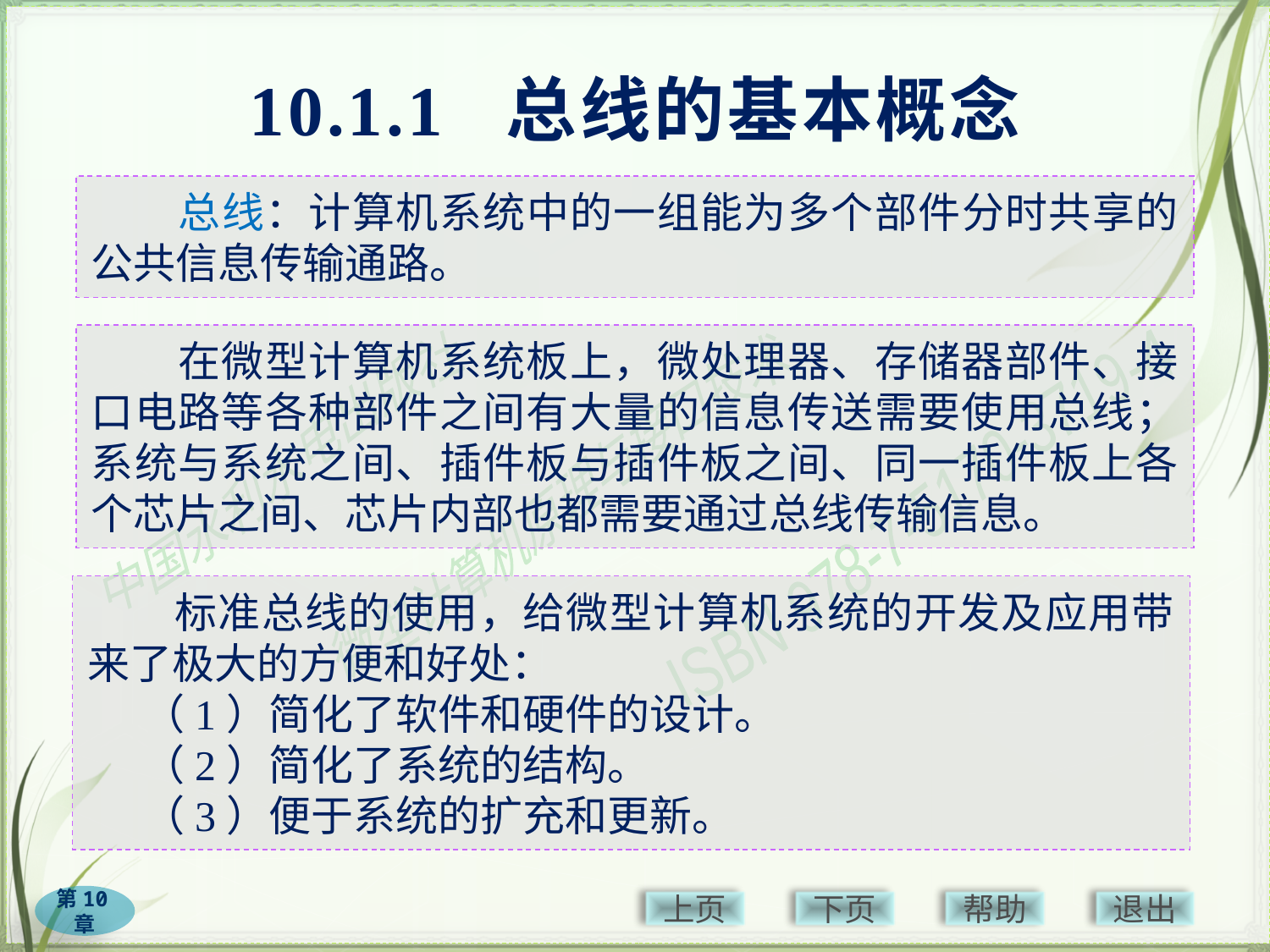

# 10.1.1  总线的基本概念
　　总线：计算机系统中的一组能为多个部件分时共享的公共信息传输通路。
　　在微型计算机系统板上，微处理器、存储器部件、接口电路等各种部件之间有大量的信息传送需要使用总线；系统与系统之间、插件板与插件板之间、同一插件板上各个芯片之间、芯片内部也都需要通过总线传输信息。
　　标准总线的使用，给微型计算机系统的开发及应用带来了极大的方便和好处：
（1）简化了软件和硬件的设计。
（2）简化了系统的结构。
（3）便于系统的扩充和更新。